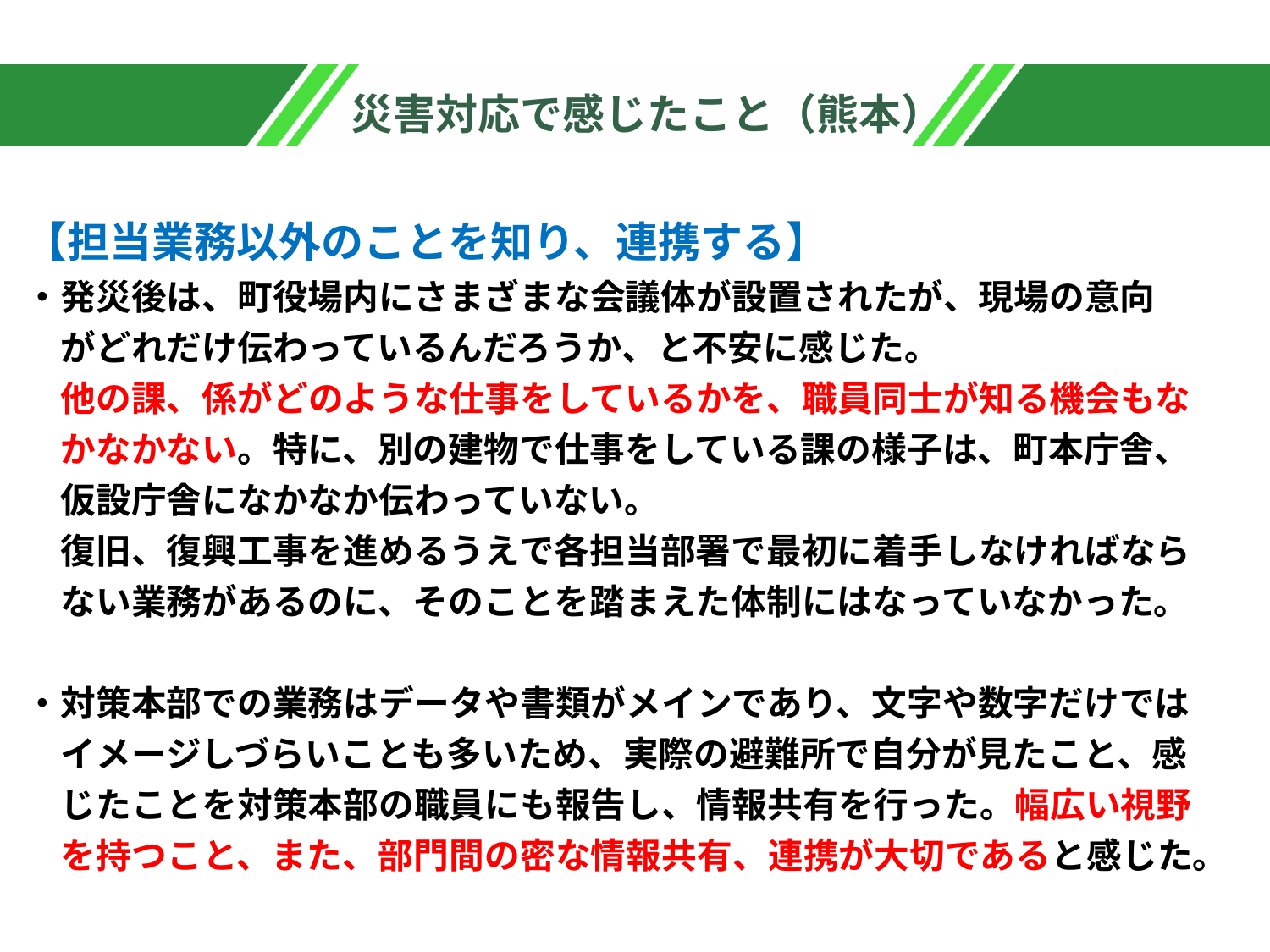

# 災害対応で感じたこと（熊本）
【担当業務以外のことを知り、連携する】
・発災後は、町役場内にさまざまな会議体が設置されたが、現場の意向
　がどれだけ伝わっているんだろうか、と不安に感じた。
　他の課、係がどのような仕事をしているかを、職員同士が知る機会もな
　かなかない。特に、別の建物で仕事をしている課の様子は、町本庁舎、
　仮設庁舎になかなか伝わっていない。
　復旧、復興工事を進めるうえで各担当部署で最初に着手しなければなら
　ない業務があるのに、そのことを踏まえた体制にはなっていなかった。

・対策本部での業務はデータや書類がメインであり、文字や数字だけでは
　イメージしづらいことも多いため、実際の避難所で自分が見たこと、感
　じたことを対策本部の職員にも報告し、情報共有を行った。幅広い視野
　を持つこと、また、部門間の密な情報共有、連携が大切であると感じた。